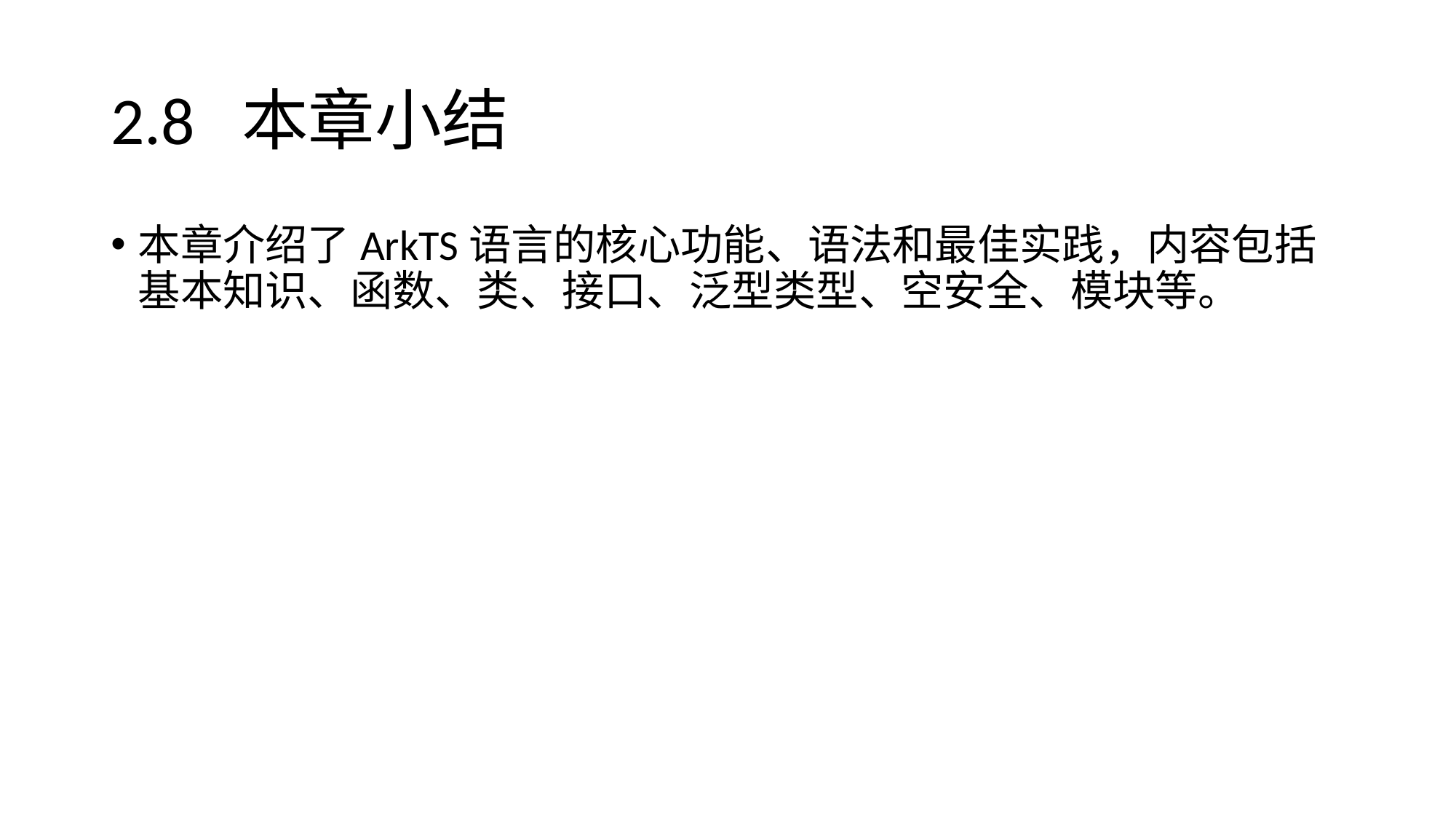

# 2.8  本章小结
本章介绍了ArkTS语言的核心功能、语法和最佳实践，内容包括基本知识、函数、类、接口、泛型类型、空安全、模块等。